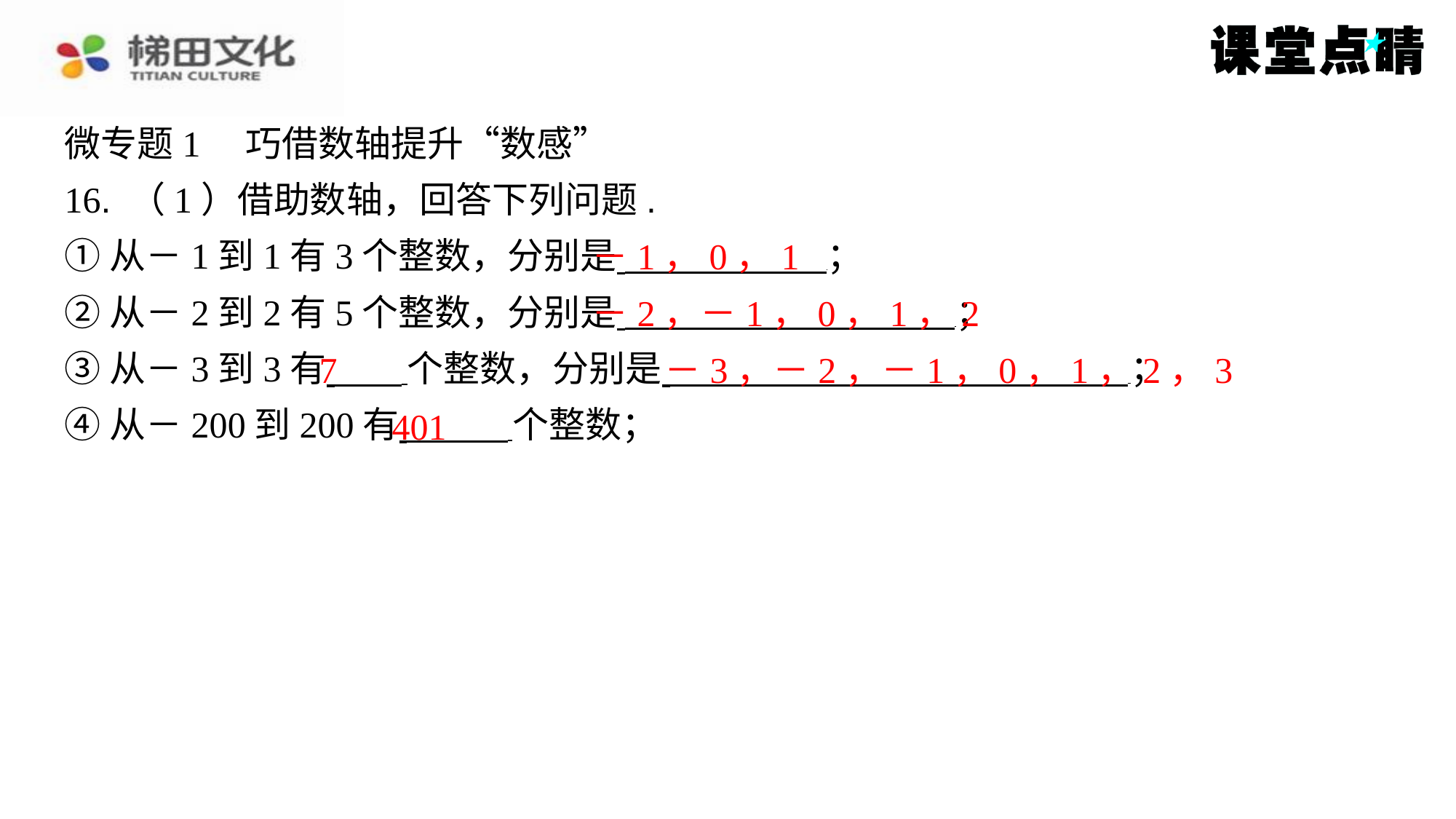

微专题1　巧借数轴提升“数感”
16. （1）借助数轴，回答下列问题.
①从－1到1有3个整数，分别是                                ⁠；
②从－2到2有5个整数，分别是                                                   ⁠；
③从－3到3有            个整数，分别是                                                                      ⁠；
④从－200到200有                 个整数；
－1，0，1
－2，－1，0，1，2
7
－3，－2，－1，0，1，2，3
401